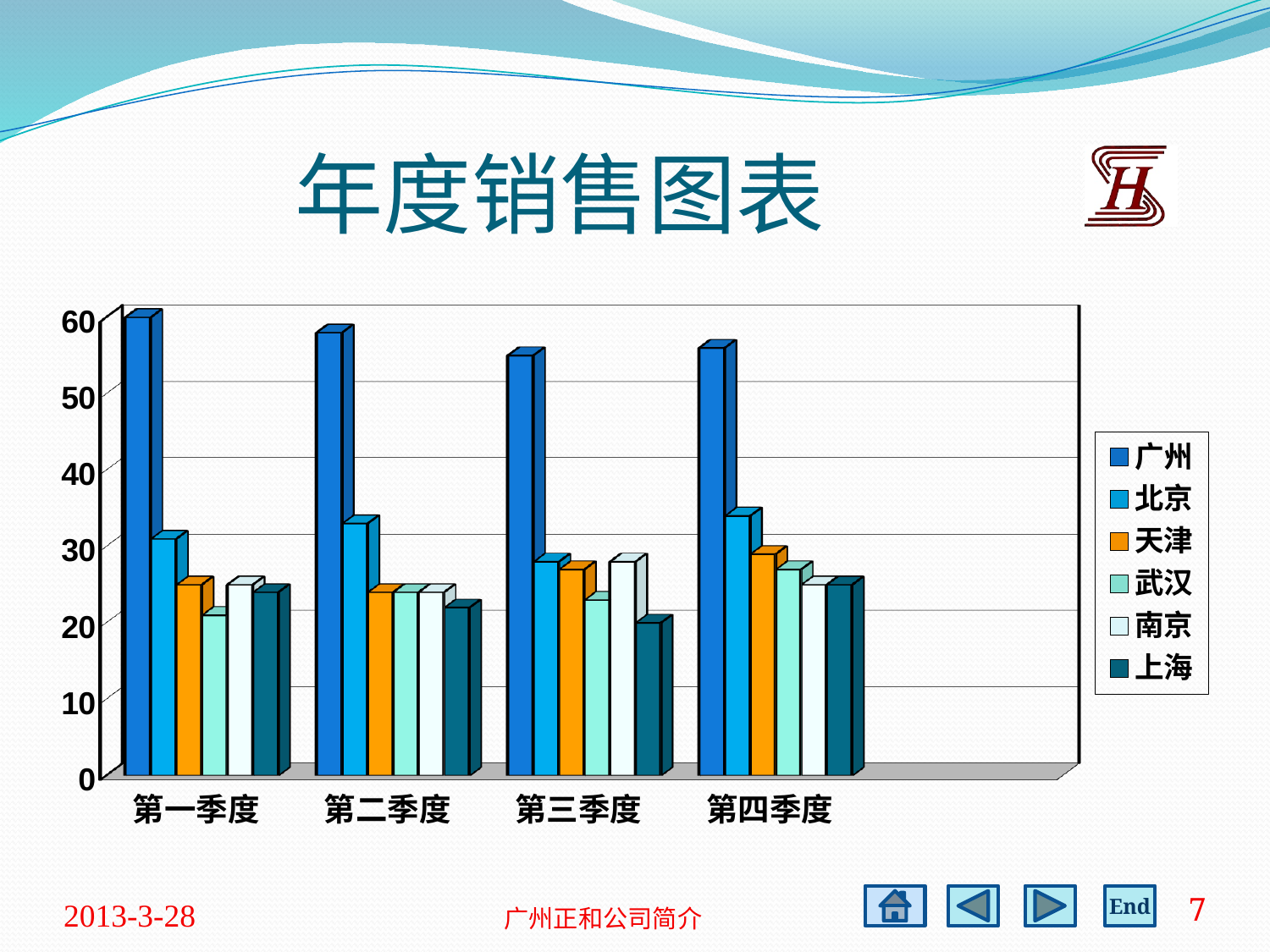

# 年度销售图表

[unsupported chart]

2013-3-28
广州正和公司简介
7

End